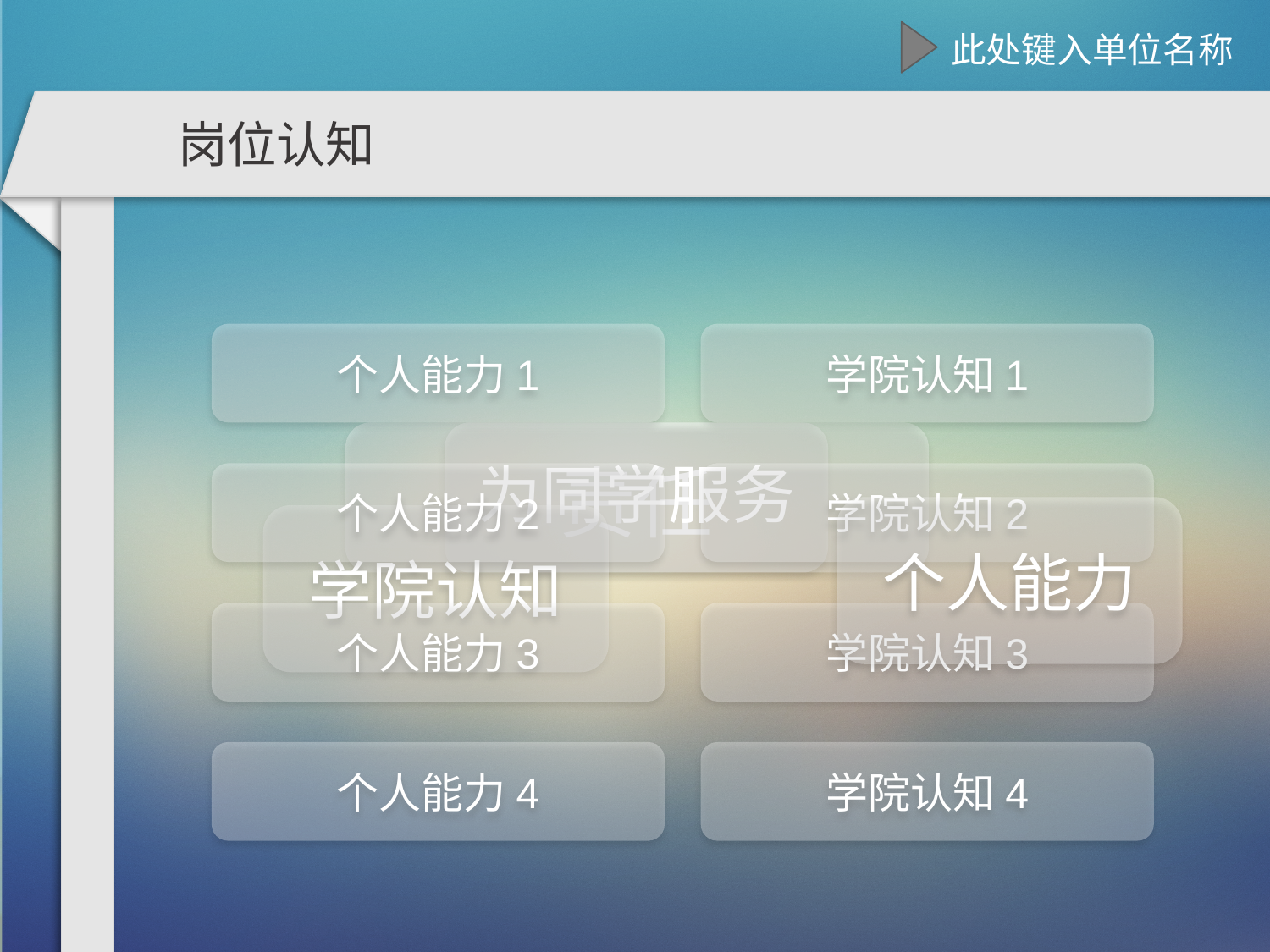

岗位认知

个人能力1
学院认知1

为同学服务

责任
个人能力2
学院认知2

此处填充竞选口号。
个人能力
学院认知
个人能力3
学院认知3
个人能力4
学院认知4